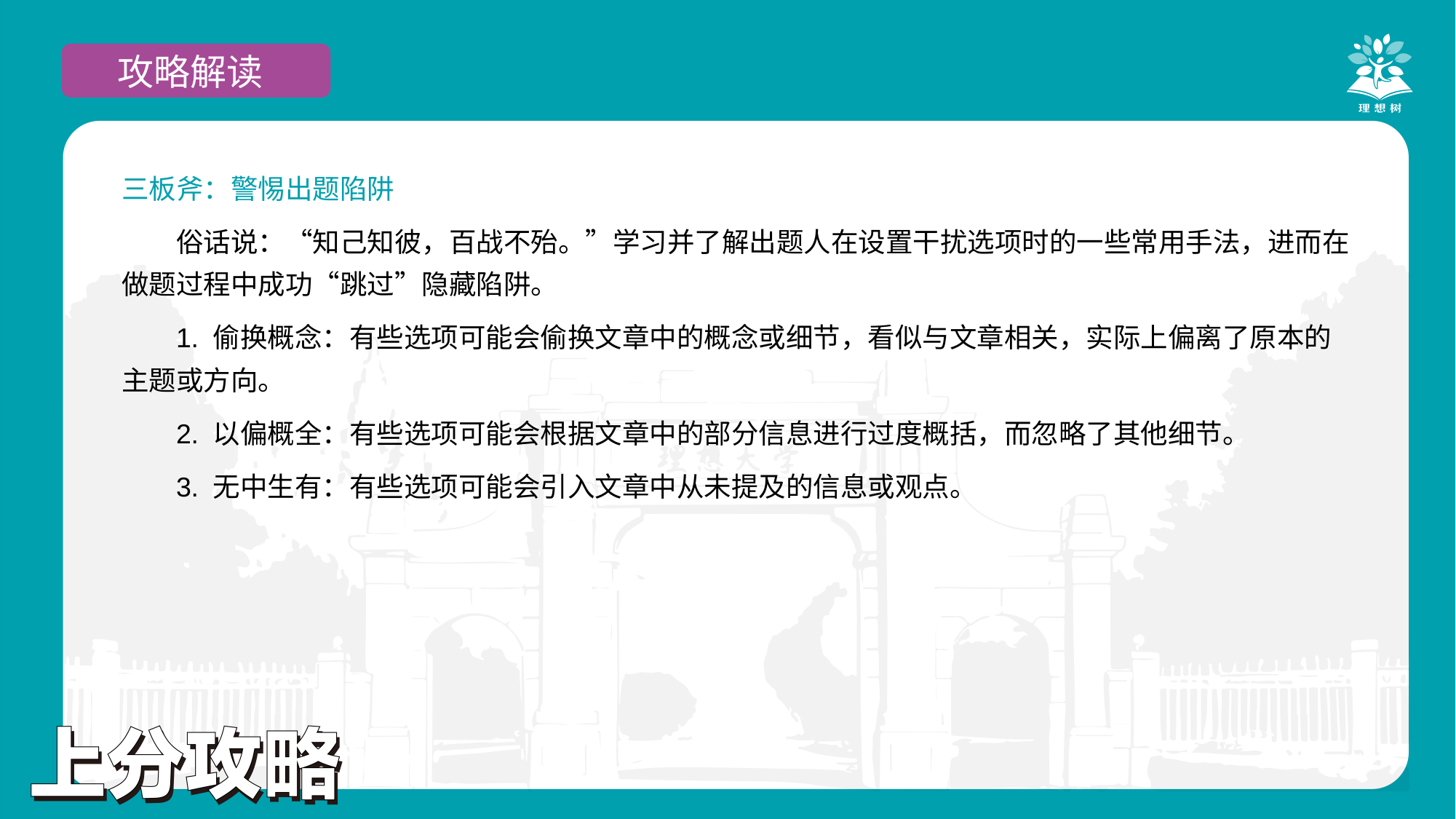

攻略解读
三板斧：警惕出题陷阱
俗话说：“知己知彼，百战不殆。”学习并了解出题人在设置干扰选项时的一些常用手法，进而在做题过程中成功“跳过”隐藏陷阱。
1. 偷换概念：有些选项可能会偷换文章中的概念或细节，看似与文章相关，实际上偏离了原本的主题或方向。
2. 以偏概全：有些选项可能会根据文章中的部分信息进行过度概括，而忽略了其他细节。
3. 无中生有：有些选项可能会引入文章中从未提及的信息或观点。